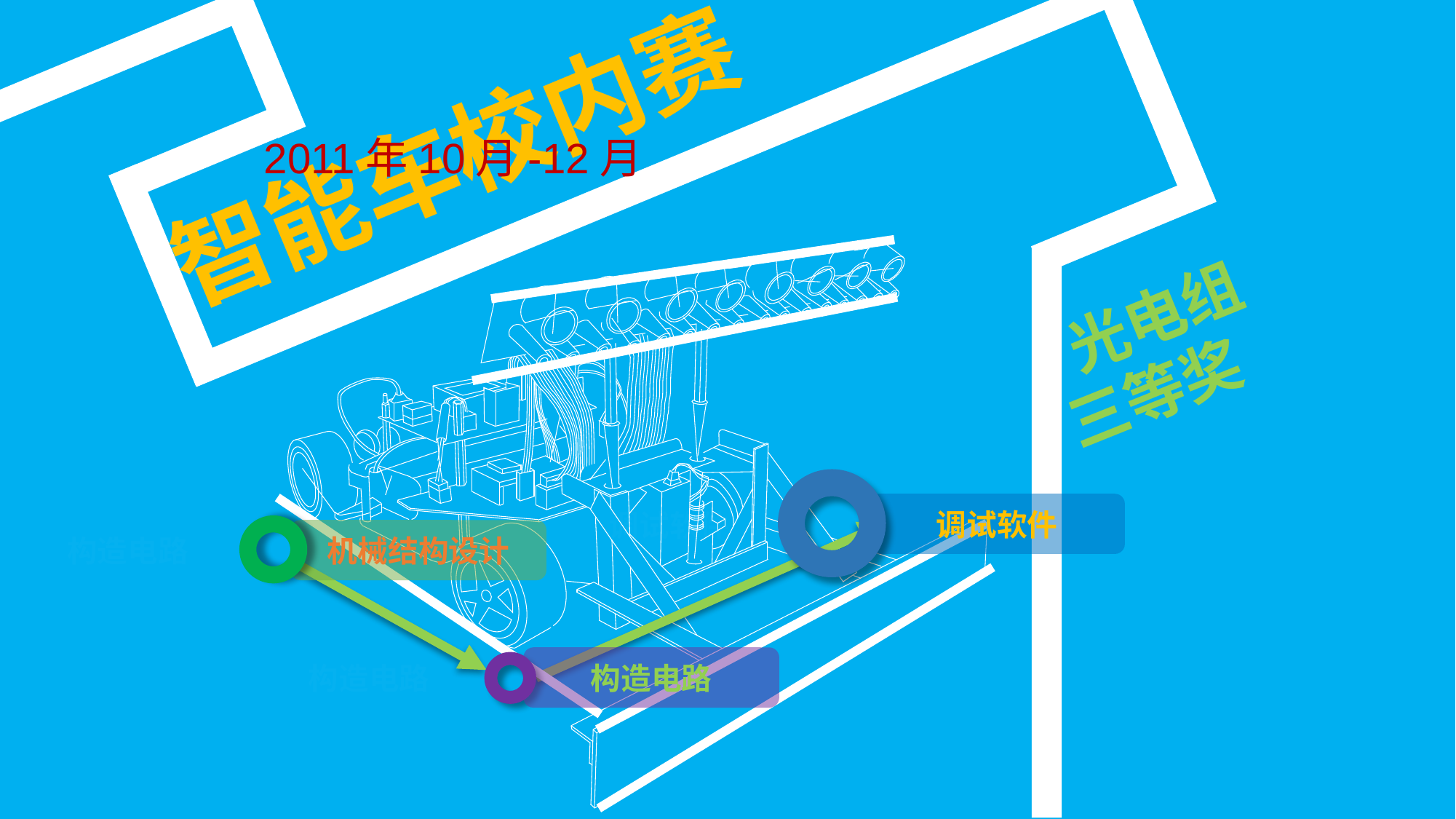

C
C
智能车校内赛
C
2011年10月-12月
C
C
C

C
光电组
三等奖

调试软件
调试软件

C
构造电路
机械结构设计
构造电路
构造电路